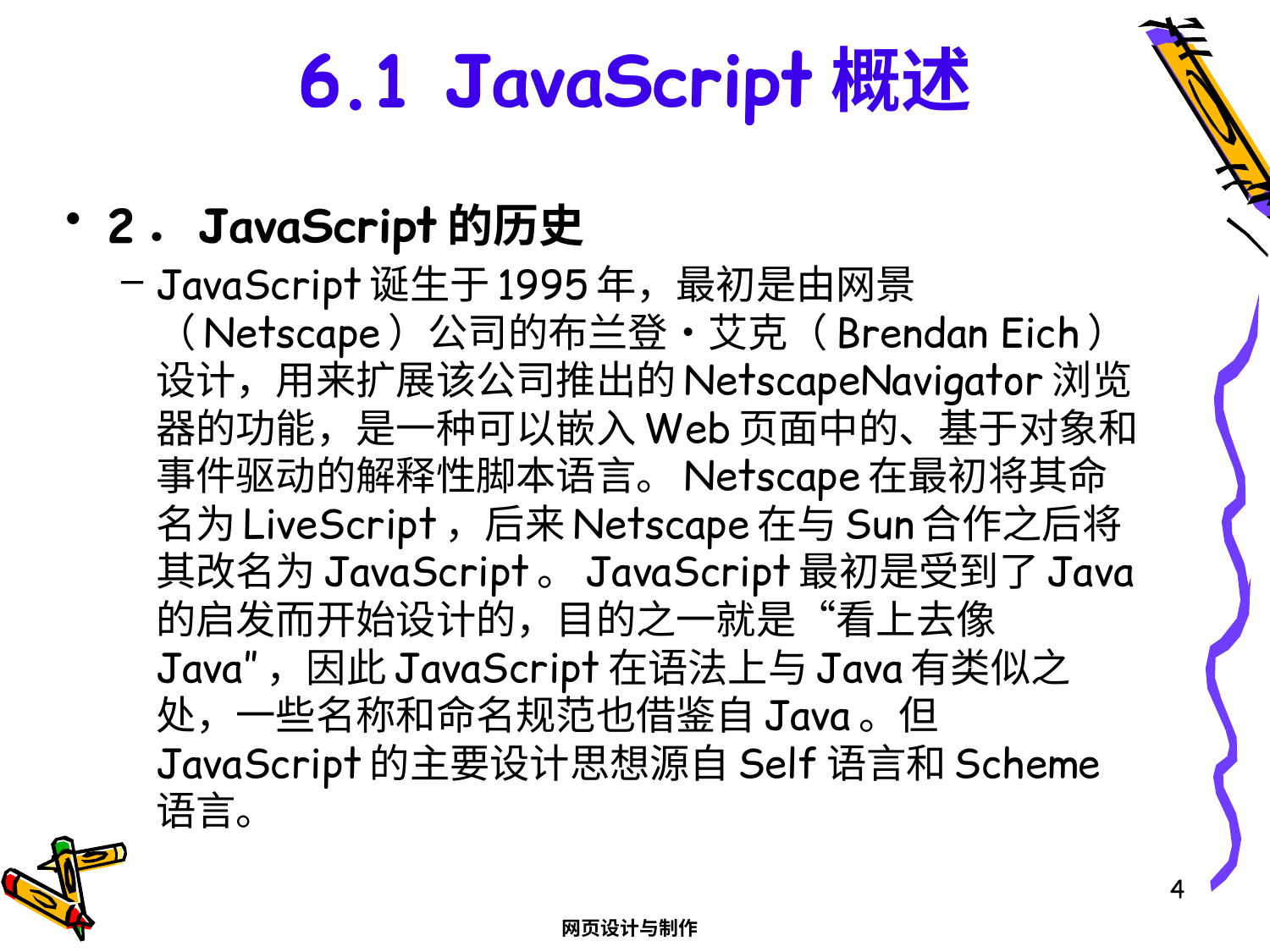

# 6.1 JavaScript概述
2．JavaScript的历史
JavaScript诞生于1995年，最初是由网景（Netscape）公司的布兰登•艾克（Brendan Eich）设计，用来扩展该公司推出的NetscapeNavigator浏览器的功能，是一种可以嵌入Web页面中的、基于对象和事件驱动的解释性脚本语言。Netscape在最初将其命名为LiveScript，后来Netscape在与Sun合作之后将其改名为JavaScript。JavaScript最初是受到了Java的启发而开始设计的，目的之一就是“看上去像Java”，因此JavaScript在语法上与Java有类似之处，一些名称和命名规范也借鉴自Java。但JavaScript的主要设计思想源自Self语言和Scheme语言。
4
网页设计与制作